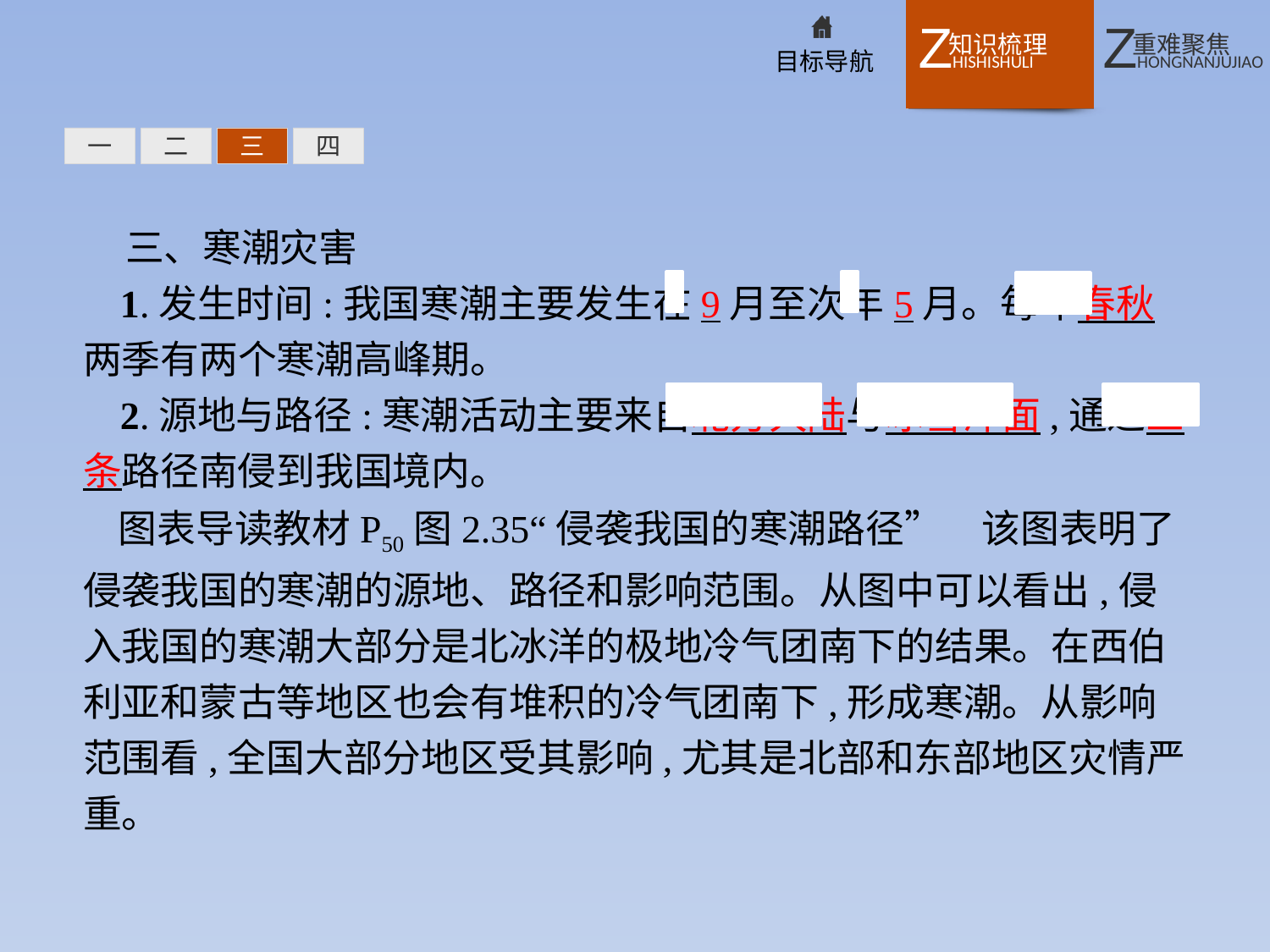

一
二
三
四
三、寒潮灾害
1.发生时间:我国寒潮主要发生在9月至次年5月。每年春秋两季有两个寒潮高峰期。
2.源地与路径:寒潮活动主要来自北方大陆与冰雪洋面,通过三条路径南侵到我国境内。
图表导读教材P50图2.35“侵袭我国的寒潮路径”　该图表明了侵袭我国的寒潮的源地、路径和影响范围。从图中可以看出,侵入我国的寒潮大部分是北冰洋的极地冷气团南下的结果。在西伯利亚和蒙古等地区也会有堆积的冷气团南下,形成寒潮。从影响范围看,全国大部分地区受其影响,尤其是北部和东部地区灾情严重。